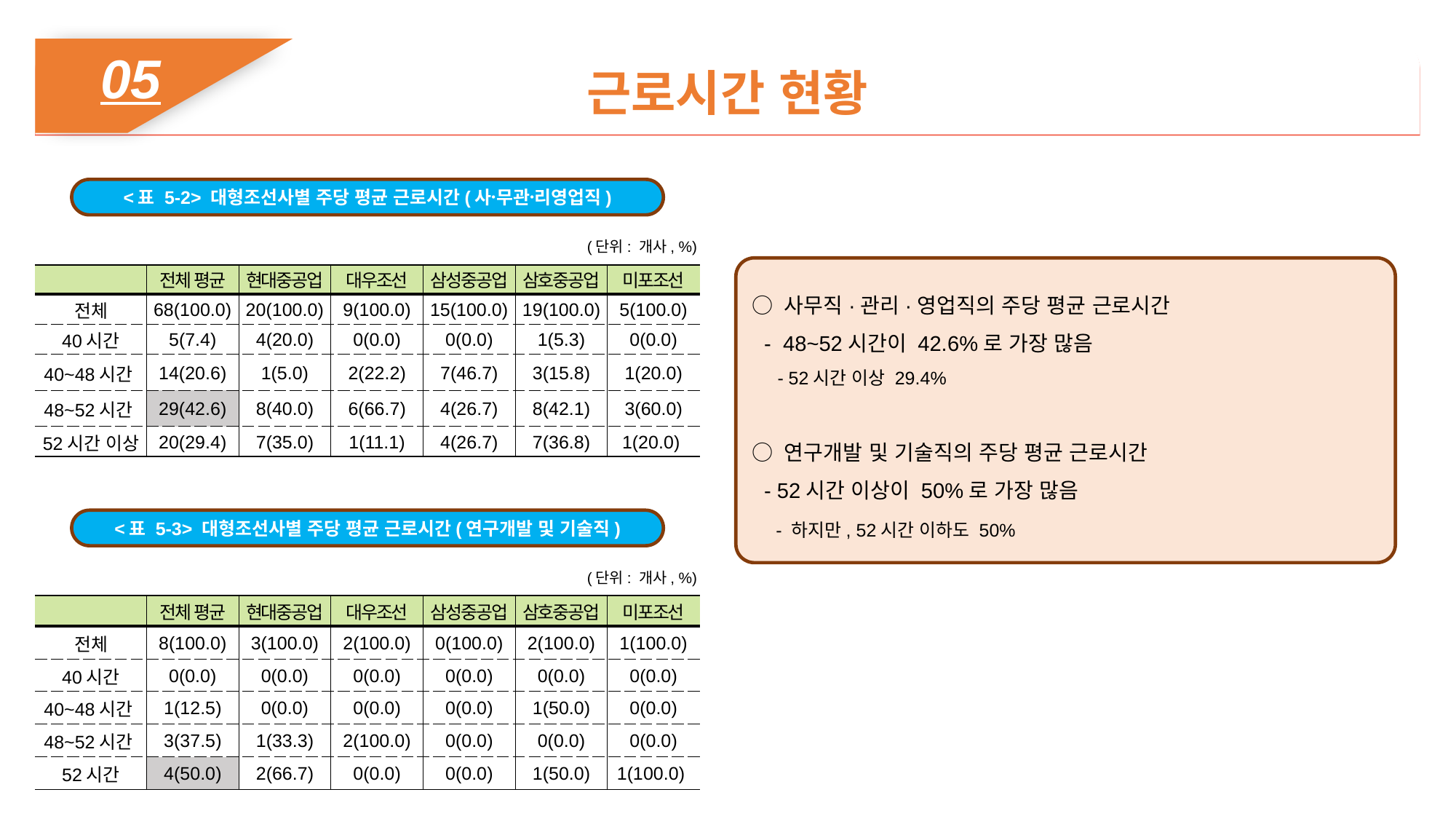

05
근로시간 현황
<표 5-2> 대형조선사별 주당 평균 근로시간(사무〮관리〮영업직)
(단위: 개사, %)
○ 사무직·관리·영업직의 주당 평균 근로시간
  -  48~52시간이 42.6%로 가장 많음
     - 52시간 이상 29.4%

○ 연구개발 및 기술직의 주당 평균 근로시간
  - 52시간 이상이 50%로 가장 많음
    - 하지만, 52시간 이하도 50%
|  | 전체 평균 | 현대중공업 | 대우조선 | 삼성중공업 | 삼호중공업 | 미포조선 |
| --- | --- | --- | --- | --- | --- | --- |
| 전체 | 68(100.0) | 20(100.0) | 9(100.0) | 15(100.0) | 19(100.0) | 5(100.0) |
| 40시간 | 5(7.4) | 4(20.0) | 0(0.0) | 0(0.0) | 1(5.3) | 0(0.0) |
| 40~48시간 | 14(20.6) | 1(5.0) | 2(22.2) | 7(46.7) | 3(15.8) | 1(20.0) |
| 48~52시간 | 29(42.6) | 8(40.0) | 6(66.7) | 4(26.7) | 8(42.1) | 3(60.0) |
| 52시간 이상 | 20(29.4) | 7(35.0) | 1(11.1) | 4(26.7) | 7(36.8) | 1(20.0) |
<표 5-3> 대형조선사별 주당 평균 근로시간(연구개발 및 기술직)
(단위: 개사, %)
|  | 전체 평균 | 현대중공업 | 대우조선 | 삼성중공업 | 삼호중공업 | 미포조선 |
| --- | --- | --- | --- | --- | --- | --- |
| 전체 | 8(100.0) | 3(100.0) | 2(100.0) | 0(100.0) | 2(100.0) | 1(100.0) |
| 40시간 | 0(0.0) | 0(0.0) | 0(0.0) | 0(0.0) | 0(0.0) | 0(0.0) |
| 40~48시간 | 1(12.5) | 0(0.0) | 0(0.0) | 0(0.0) | 1(50.0) | 0(0.0) |
| 48~52시간 | 3(37.5) | 1(33.3) | 2(100.0) | 0(0.0) | 0(0.0) | 0(0.0) |
| 52시간 | 4(50.0) | 2(66.7) | 0(0.0) | 0(0.0) | 1(50.0) | 1(100.0) |